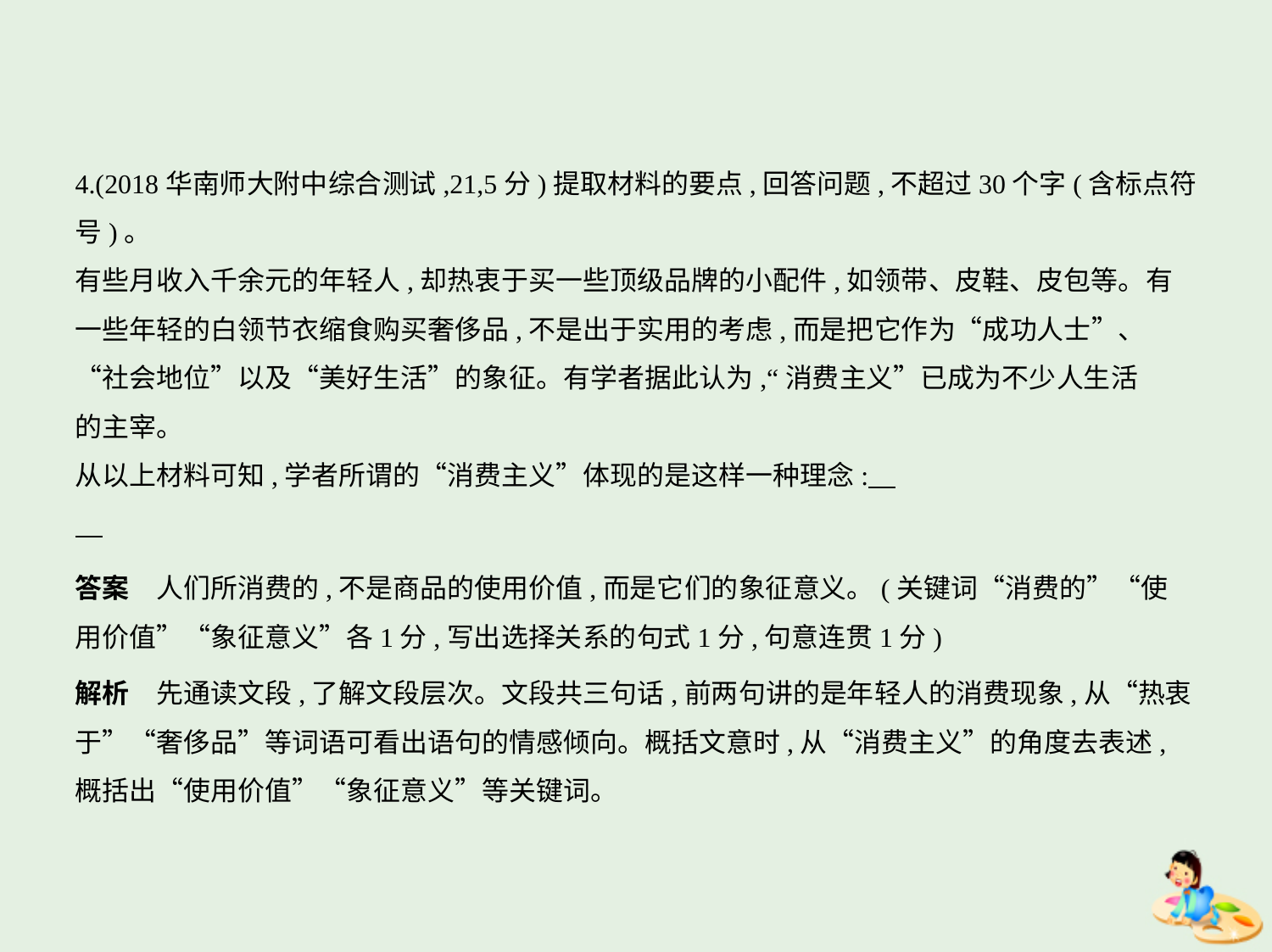

4.(2018华南师大附中综合测试,21,5分)提取材料的要点,回答问题,不超过30个字(含标点符
号)。
有些月收入千余元的年轻人,却热衷于买一些顶级品牌的小配件,如领带、皮鞋、皮包等。有
一些年轻的白领节衣缩食购买奢侈品,不是出于实用的考虑,而是把它作为“成功人士”、
“社会地位”以及“美好生活”的象征。有学者据此认为,“消费主义”已成为不少人生活
的主宰。
从以上材料可知,学者所谓的“消费主义”体现的是这样一种理念:

答案　人们所消费的,不是商品的使用价值,而是它们的象征意义。(关键词“消费的”“使
用价值”“象征意义”各1分,写出选择关系的句式1分,句意连贯1分)
解析　先通读文段,了解文段层次。文段共三句话,前两句讲的是年轻人的消费现象,从“热衷
于”“奢侈品”等词语可看出语句的情感倾向。概括文意时,从“消费主义”的角度去表述,
概括出“使用价值”“象征意义”等关键词。